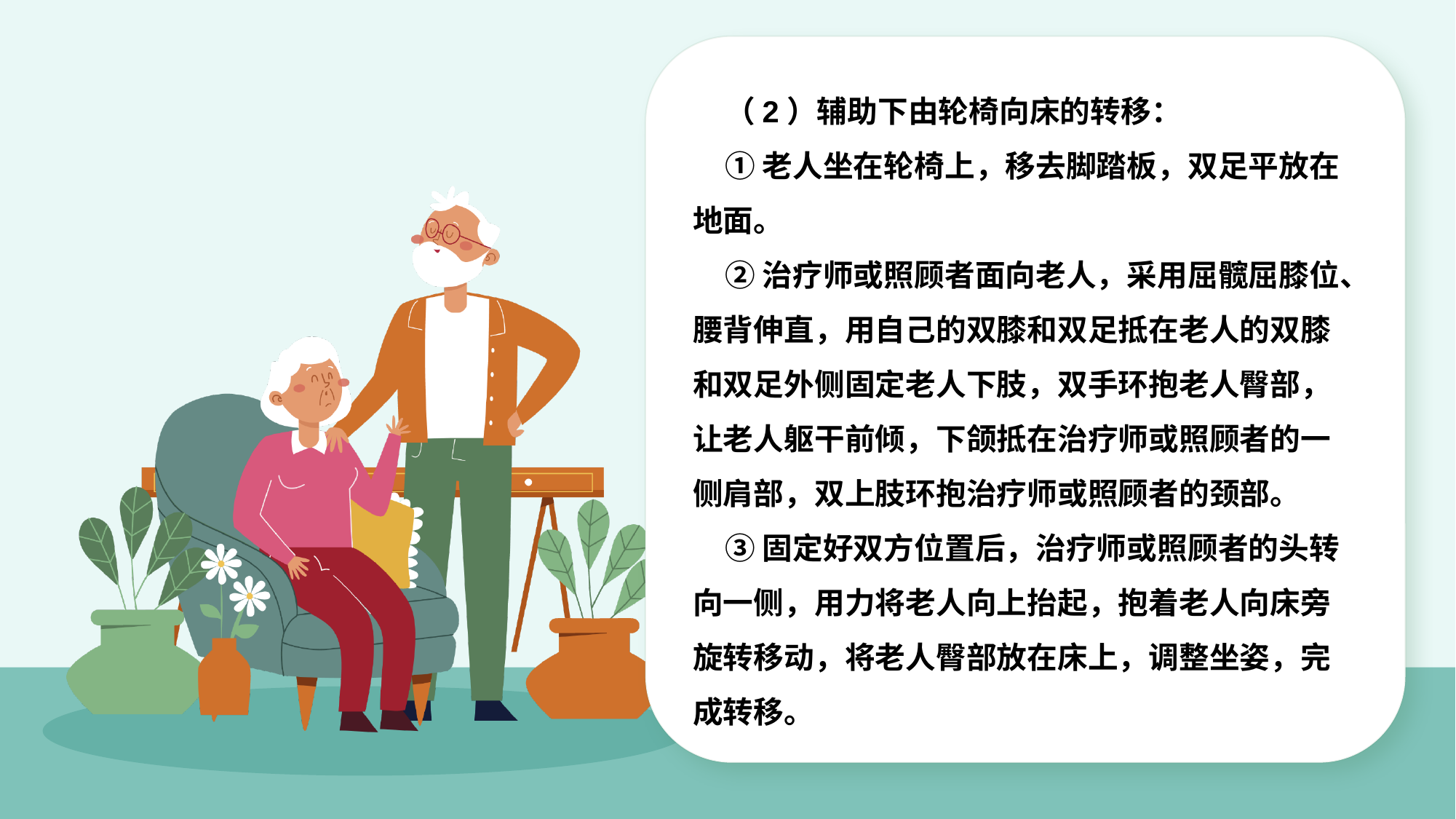

（2）辅助下由轮椅向床的转移：
①老人坐在轮椅上，移去脚踏板，双足平放在地面。
②治疗师或照顾者面向老人，采用屈髋屈膝位、腰背伸直，用自己的双膝和双足抵在老人的双膝和双足外侧固定老人下肢，双手环抱老人臀部，让老人躯干前倾，下颌抵在治疗师或照顾者的一侧肩部，双上肢环抱治疗师或照顾者的颈部。
③固定好双方位置后，治疗师或照顾者的头转向一侧，用力将老人向上抬起，抱着老人向床旁旋转移动，将老人臀部放在床上，调整坐姿，完成转移。